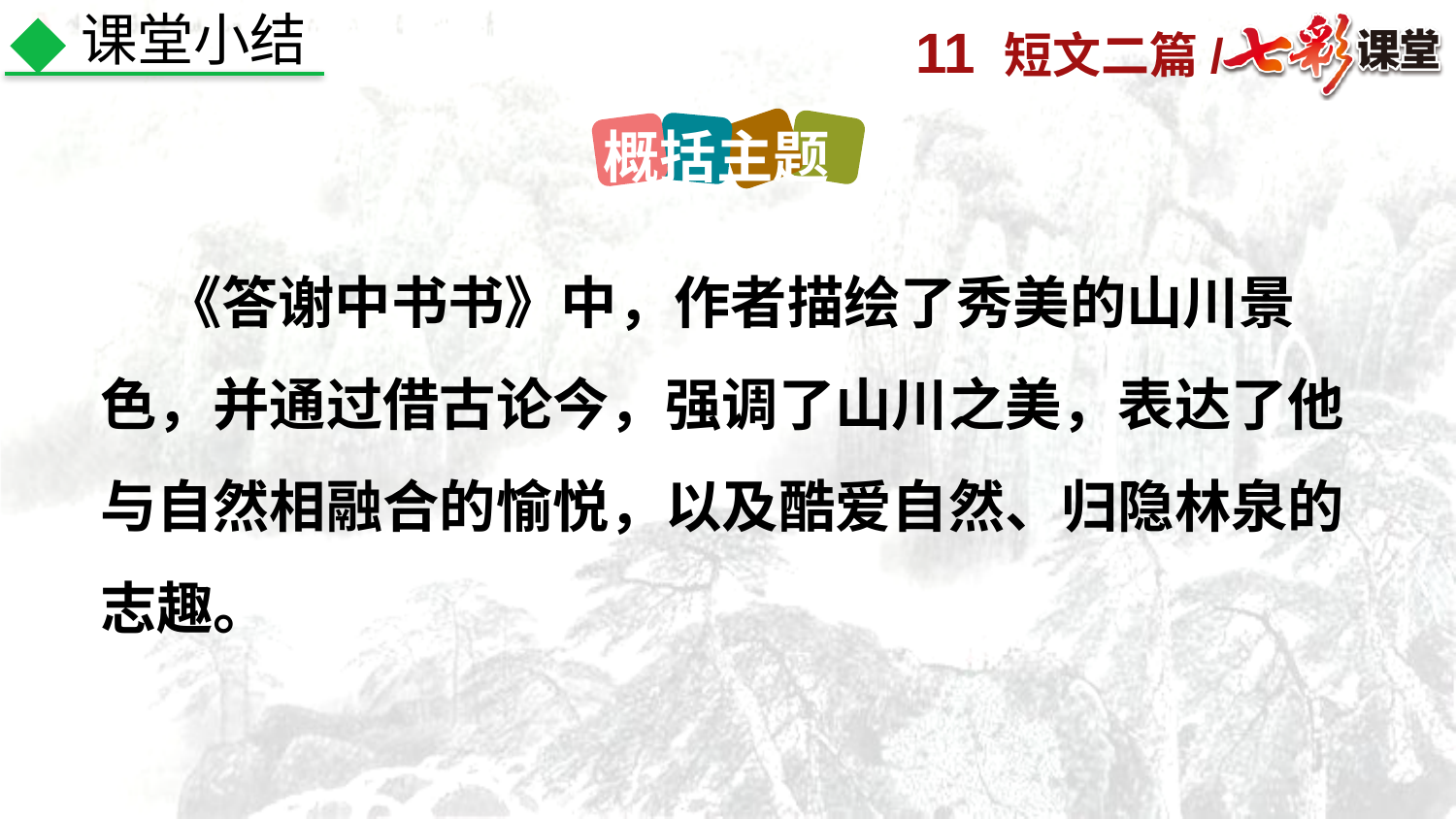

课堂小结

概括主题

    《答谢中书书》中，作者描绘了秀美的山川景色，并通过借古论今，强调了山川之美，表达了他与自然相融合的愉悦，以及酷爱自然、归隐林泉的志趣。